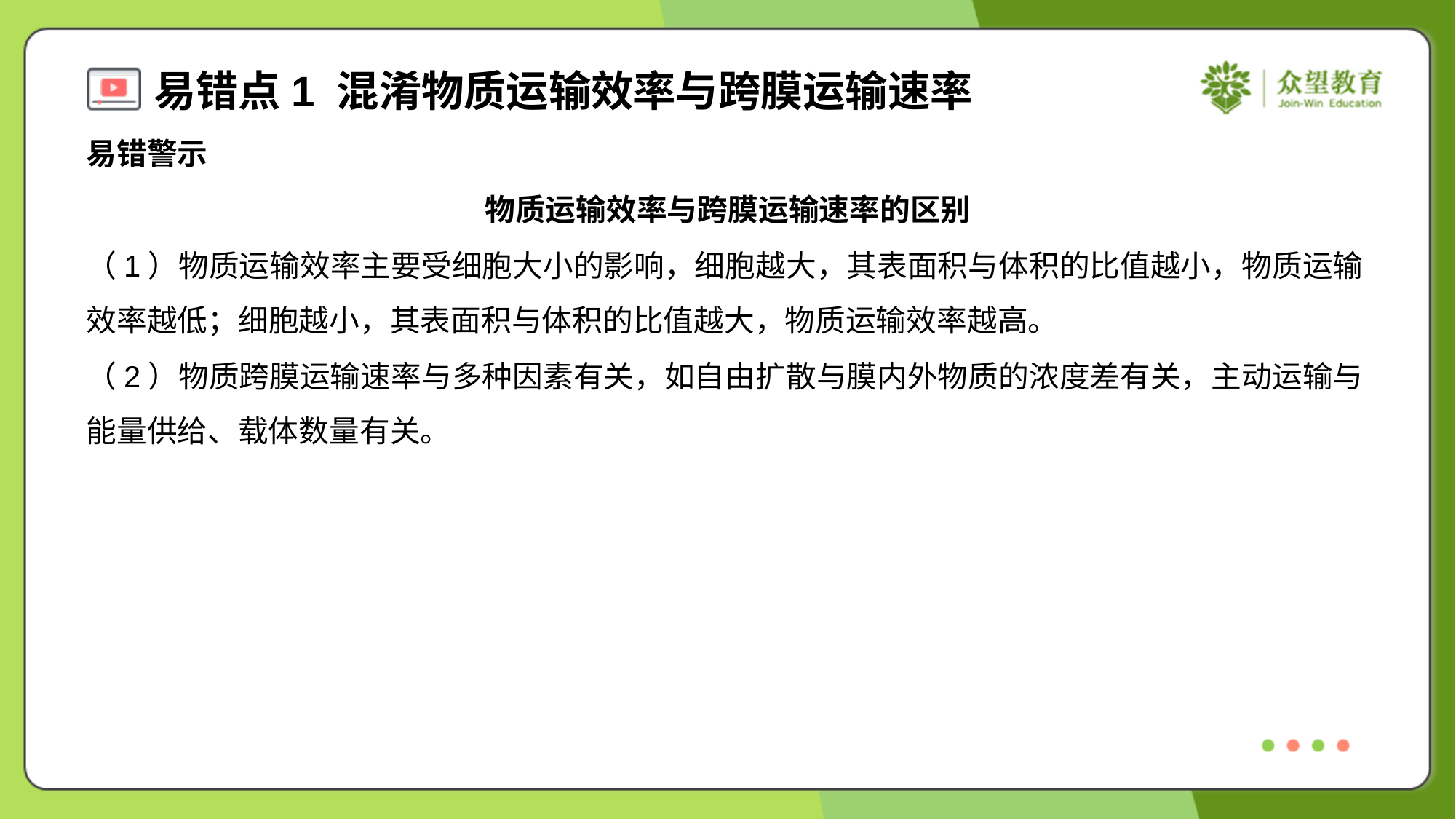

易错警示
物质运输效率与跨膜运输速率的区别
（1）物质运输效率主要受细胞大小的影响，细胞越大，其表面积与体积的比值越小，物质运输
效率越低；细胞越小，其表面积与体积的比值越大，物质运输效率越高。
（2）物质跨膜运输速率与多种因素有关，如自由扩散与膜内外物质的浓度差有关，主动运输与
能量供给、载体数量有关。